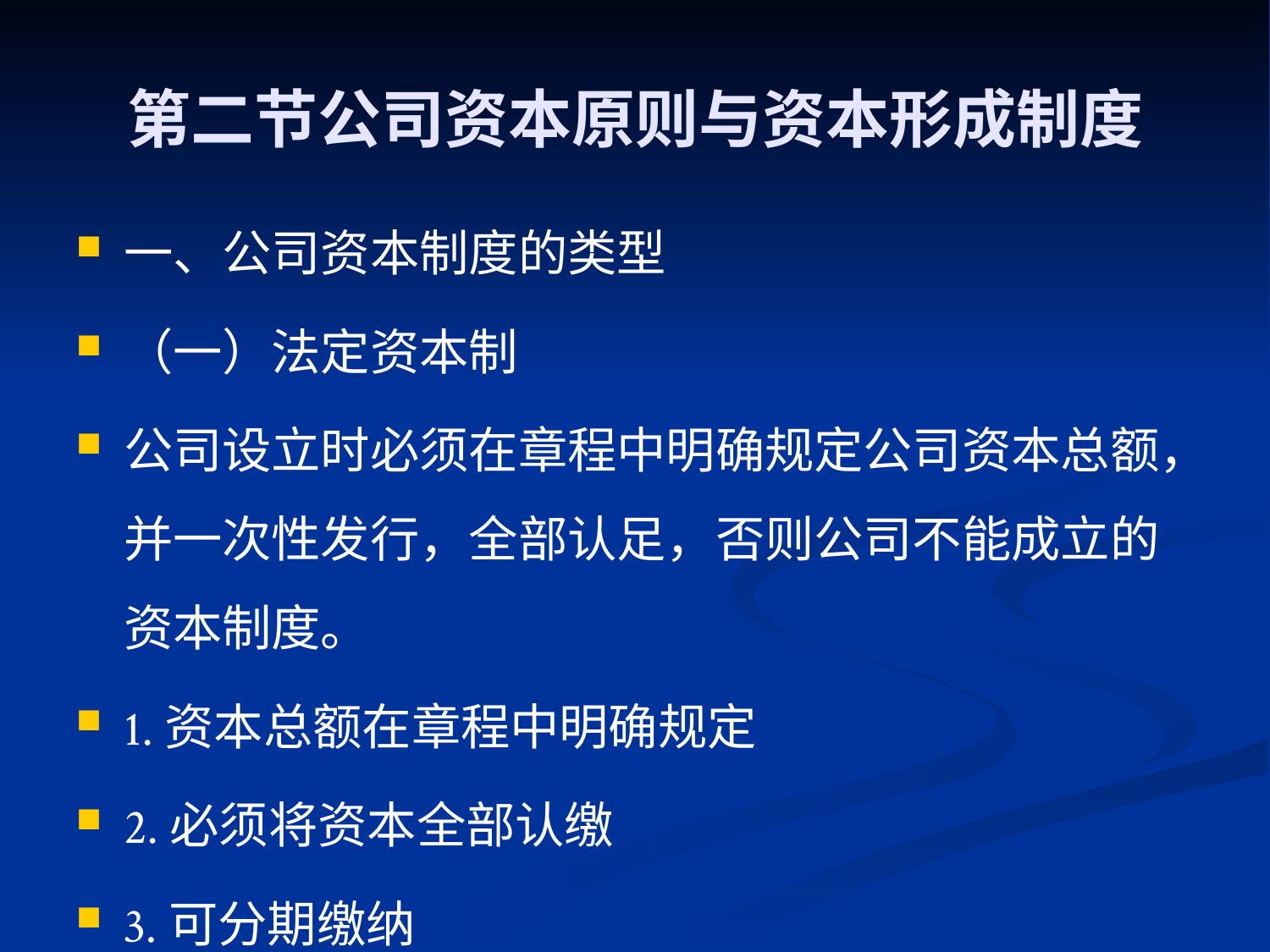

# 第二节公司资本原则与资本形成制度
一、公司资本制度的类型
（一）法定资本制
公司设立时必须在章程中明确规定公司资本总额，并一次性发行，全部认足，否则公司不能成立的资本制度。
1.资本总额在章程中明确规定
2.必须将资本全部认缴
3.可分期缴纳